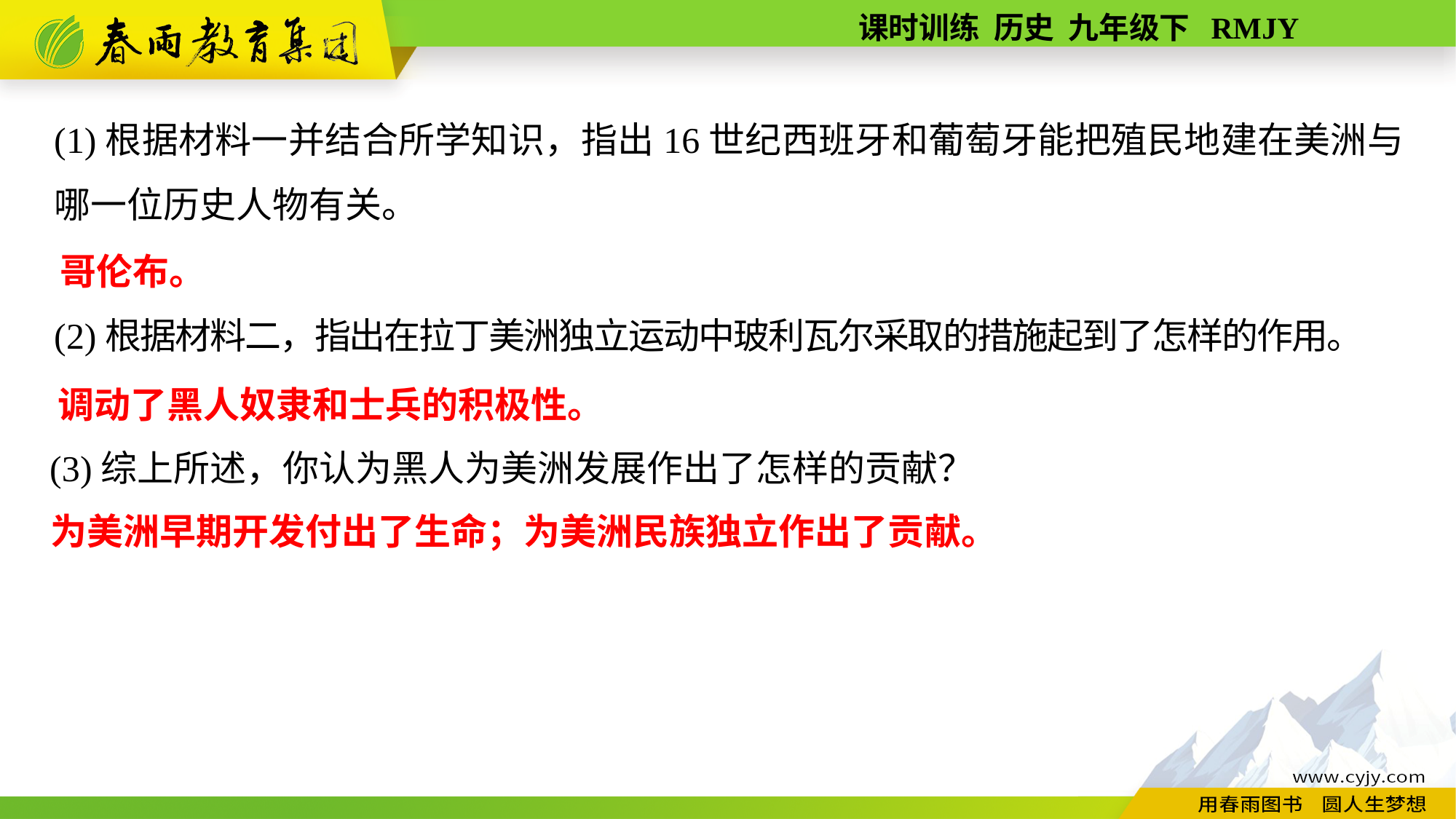

(1)根据材料一并结合所学知识，指出16世纪西班牙和葡萄牙能把殖民地建在美洲与哪一位历史人物有关。

(2)根据材料二，指出在拉丁美洲独立运动中玻利瓦尔采取的措施起到了怎样的作用。
哥伦布。
调动了黑人奴隶和士兵的积极性。
(3)综上所述，你认为黑人为美洲发展作出了怎样的贡献？
为美洲早期开发付出了生命；为美洲民族独立作出了贡献。